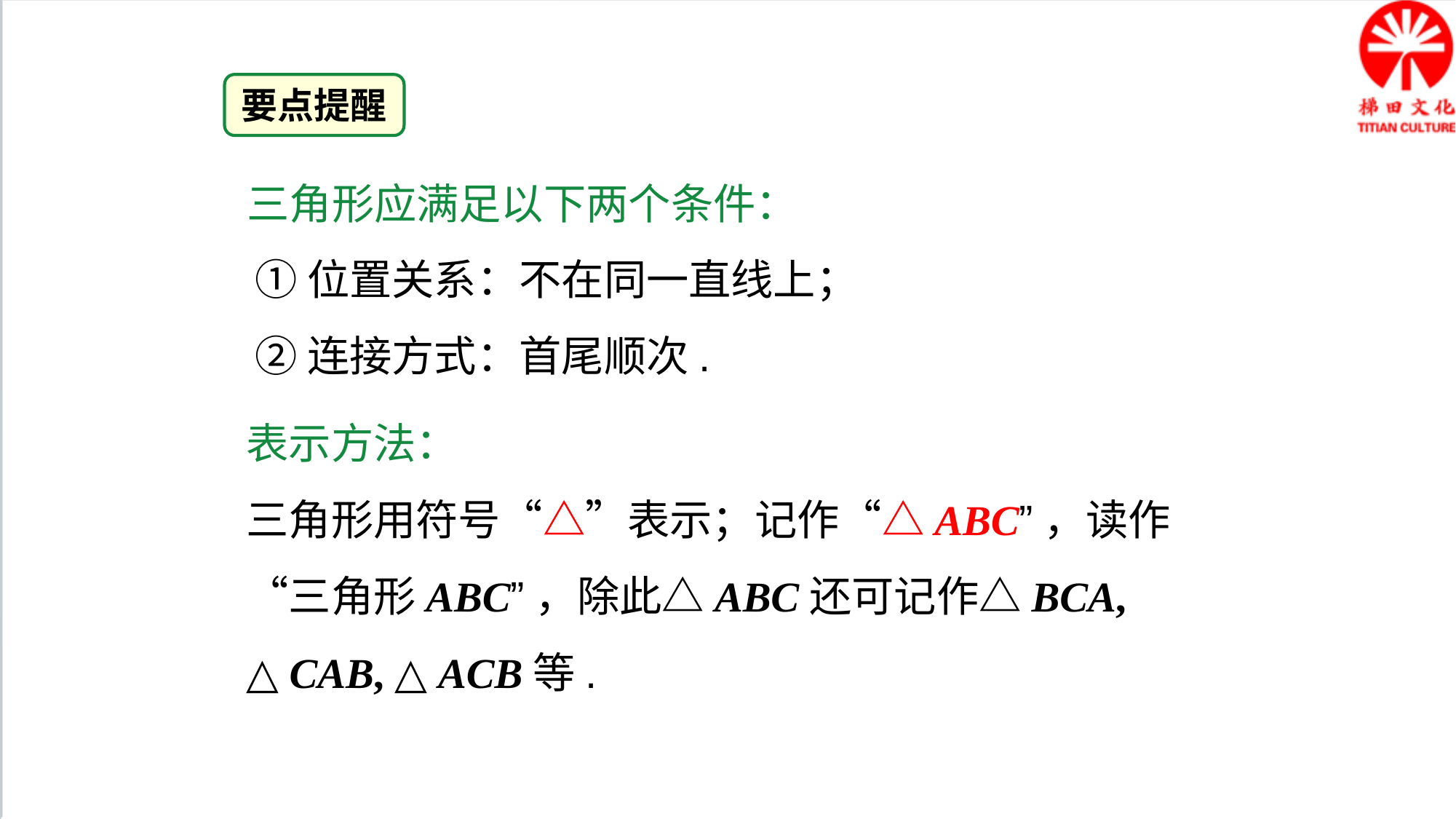

要点提醒
三角形应满足以下两个条件：
①位置关系：不在同一直线上；
②连接方式：首尾顺次.
表示方法：
三角形用符号“△”表示；记作“△ABC”，读作“三角形ABC”，除此△ABC还可记作△BCA,
△ CAB, △ ACB等.